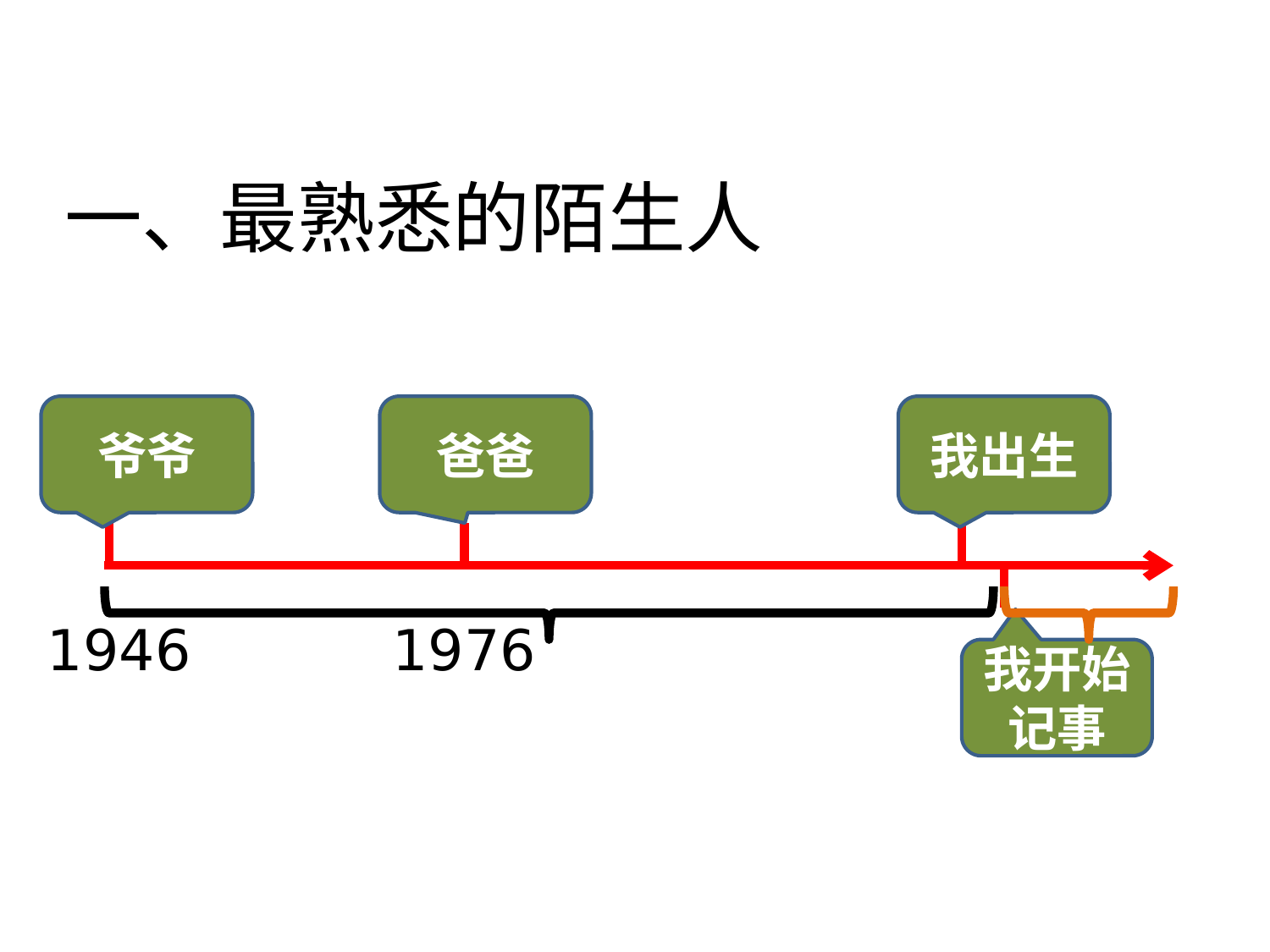

一、最熟悉的陌生人

爷爷
爸爸
我出生

1946
1976
我开始记事